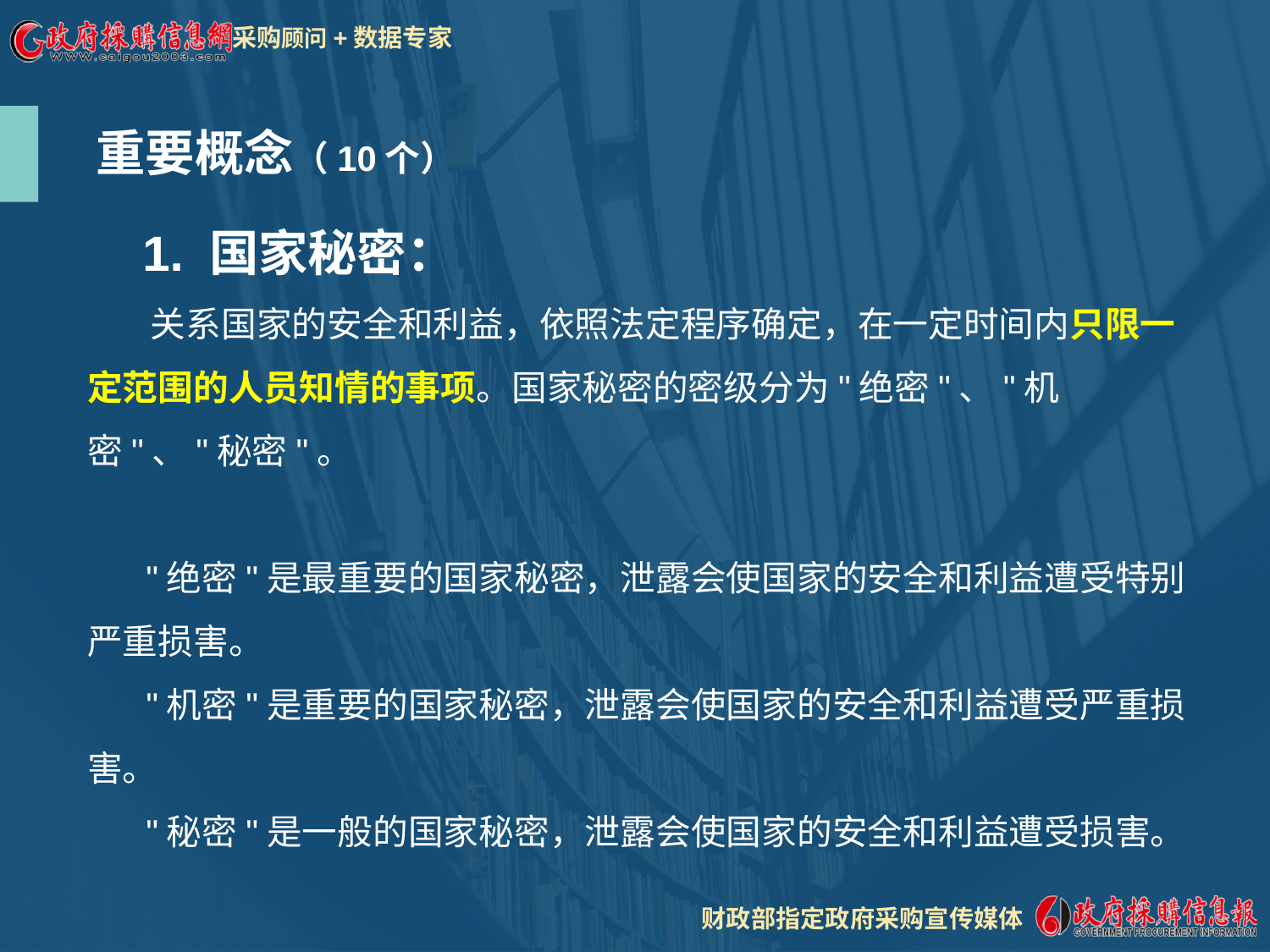

重要概念（10个）
    1. 国家秘密：
       关系国家的安全和利益，依照法定程序确定，在一定时间内只限一定范围的人员知情的事项。国家秘密的密级分为"绝密"、"机密"、"秘密"。

      "绝密"是最重要的国家秘密，泄露会使国家的安全和利益遭受特别严重损害。
      "机密"是重要的国家秘密，泄露会使国家的安全和利益遭受严重损害。
      "秘密"是一般的国家秘密，泄露会使国家的安全和利益遭受损害。